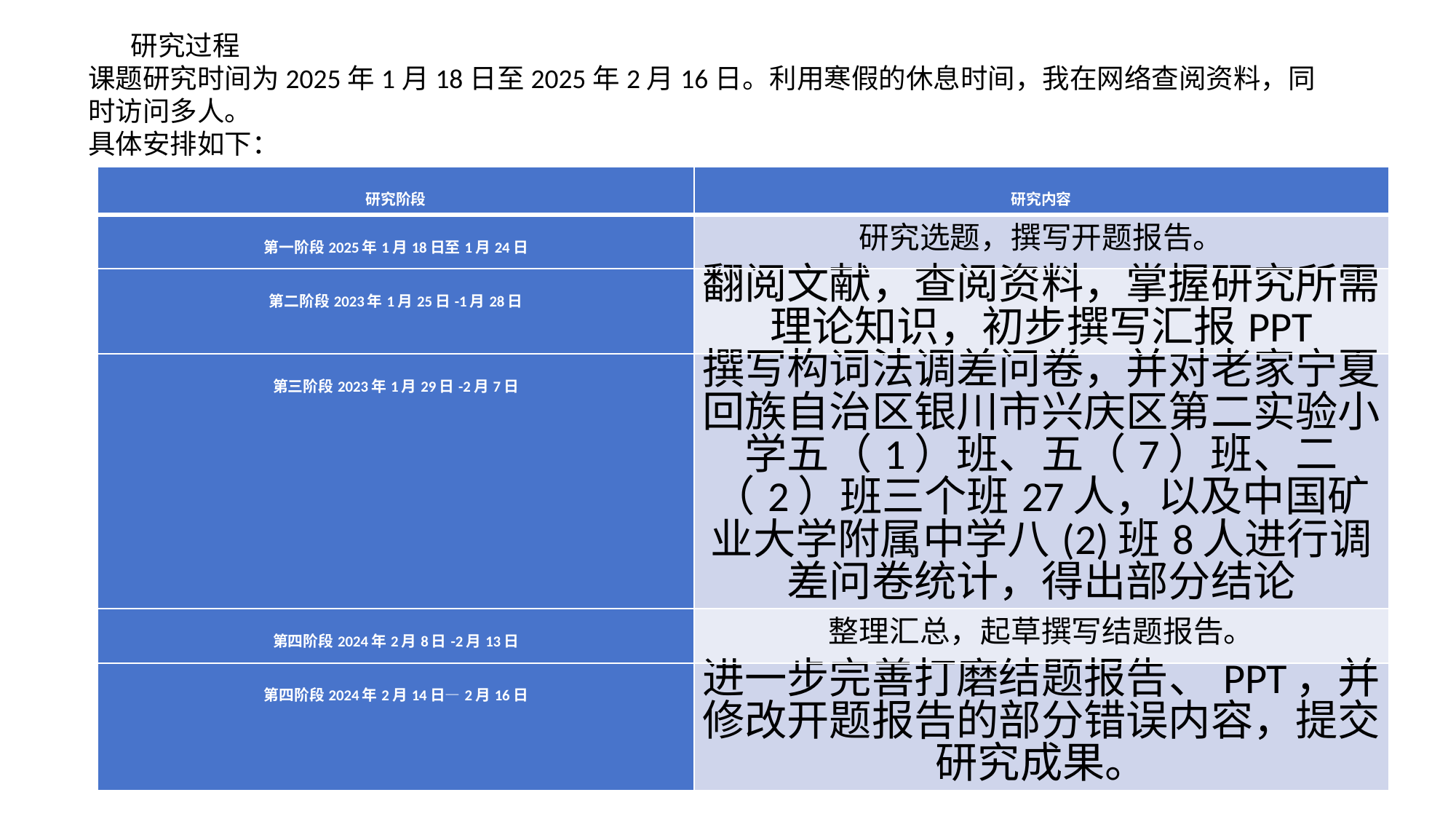

# 研究过程 课题研究时间为2025年1月18日至2025年2月16日。利用寒假的休息时间，我在网络查阅资料，同时访问多人。 具体安排如下：
| 研究阶段 | 研究内容 |
| --- | --- |
| 第一阶段2025年1月18日至1月24日 | 研究选题，撰写开题报告。 |
| 第二阶段2023年1月25日-1月28日 | 翻阅文献，查阅资料，掌握研究所需理论知识，初步撰写汇报PPT |
| 第三阶段2023年1月29日-2月7日 | 撰写构词法调差问卷，并对老家宁夏回族自治区银川市兴庆区第二实验小学五（1）班、五（7）班、二（2）班三个班27人，以及中国矿业大学附属中学八(2)班8人进行调差问卷统计，得出部分结论 |
| 第四阶段2024年2月8日-2月13日 | 整理汇总，起草撰写结题报告。 |
| 第四阶段2024年2月14日—2月16日 | 进一步完善打磨结题报告、PPT，并修改开题报告的部分错误内容，提交研究成果。 |